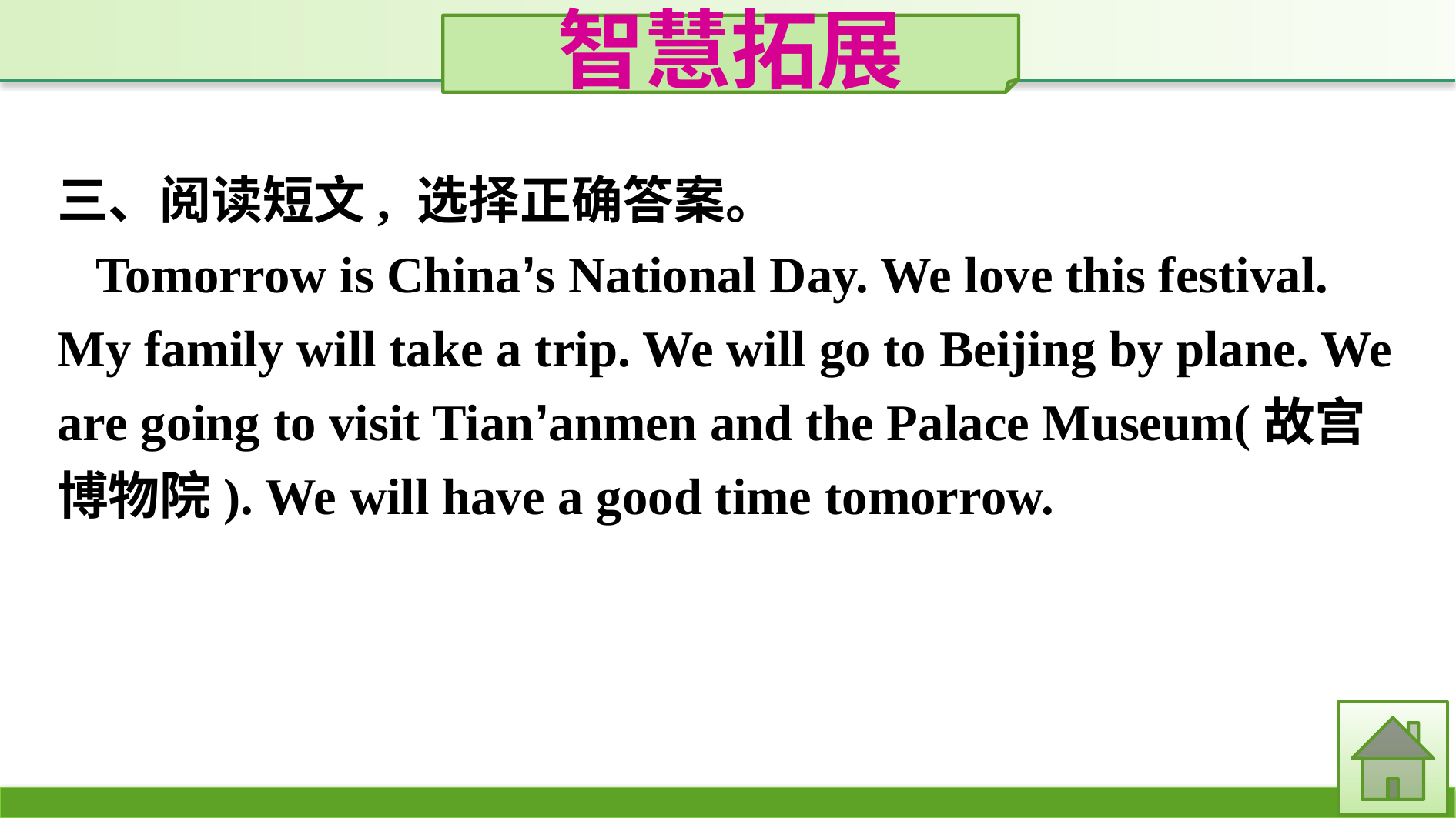

智慧拓展
三、阅读短文, 选择正确答案。
Tomorrow is China’s National Day. We love this festival. My family will take a trip. We will go to Beijing by plane. We are going to visit Tian’anmen and the Palace Museum(故宫博物院). We will have a good time tomorrow.